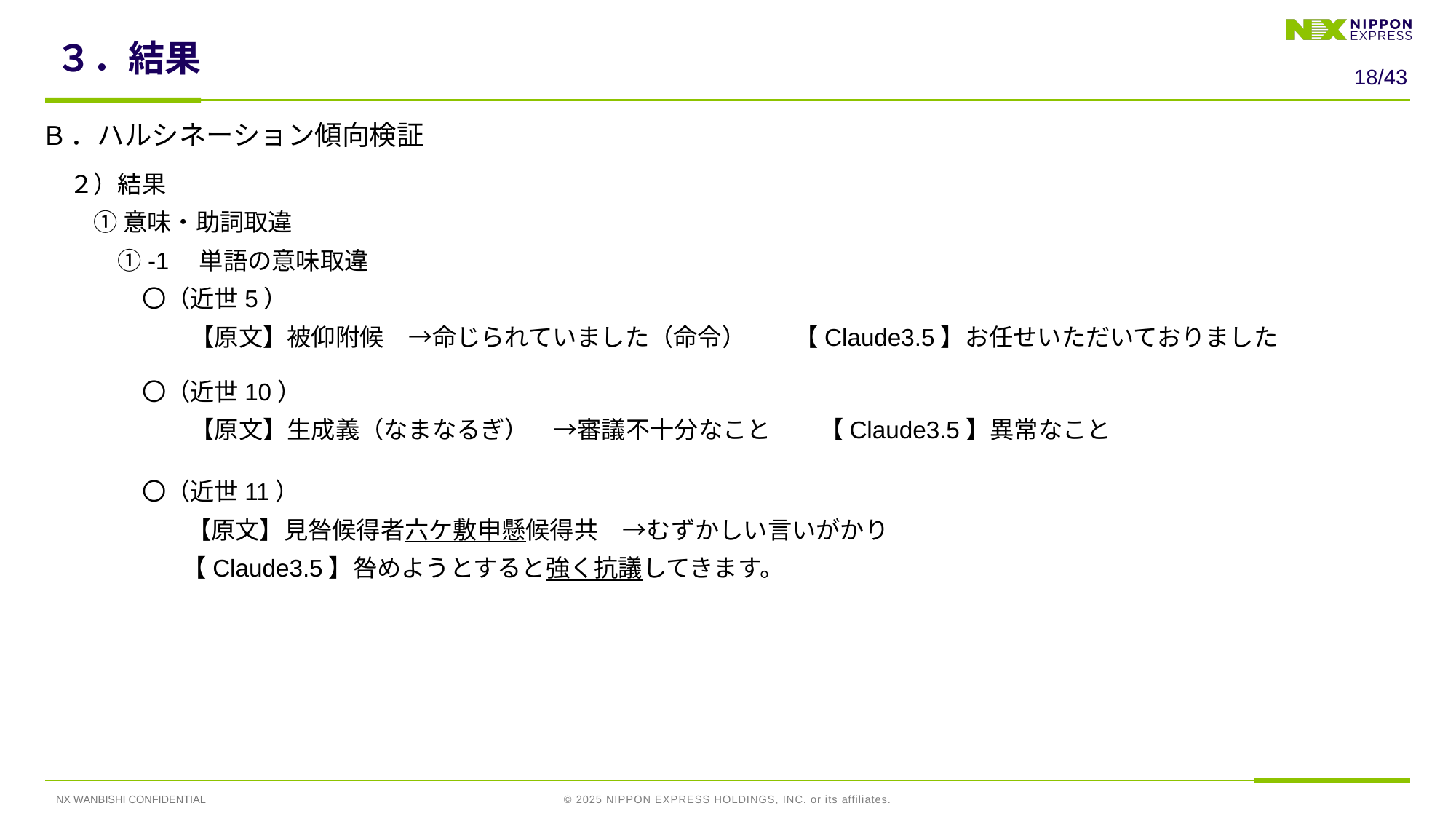

# ３．結果
18/43
B．ハルシネーション傾向検証
　２）結果
　　① 意味・助詞取違
　　　①-1　単語の意味取違
　　　　〇（近世5）
　　　　　　【原文】被仰附候　→命じられていました（命令）　　【Claude3.5】お任せいただいておりました

　　　　〇（近世10）
　　　　　　【原文】生成義（なまなるぎ）　→審議不十分なこと　　【Claude3.5】異常なこと

　　　　〇（近世11）
　　　　   　　【原文】見咎候得者六ケ敷申懸候得共　→むずかしい言いがかり
　　　　   　【Claude3.5】咎めようとすると強く抗議してきます。
NX WANBISHI CONFIDENTIAL